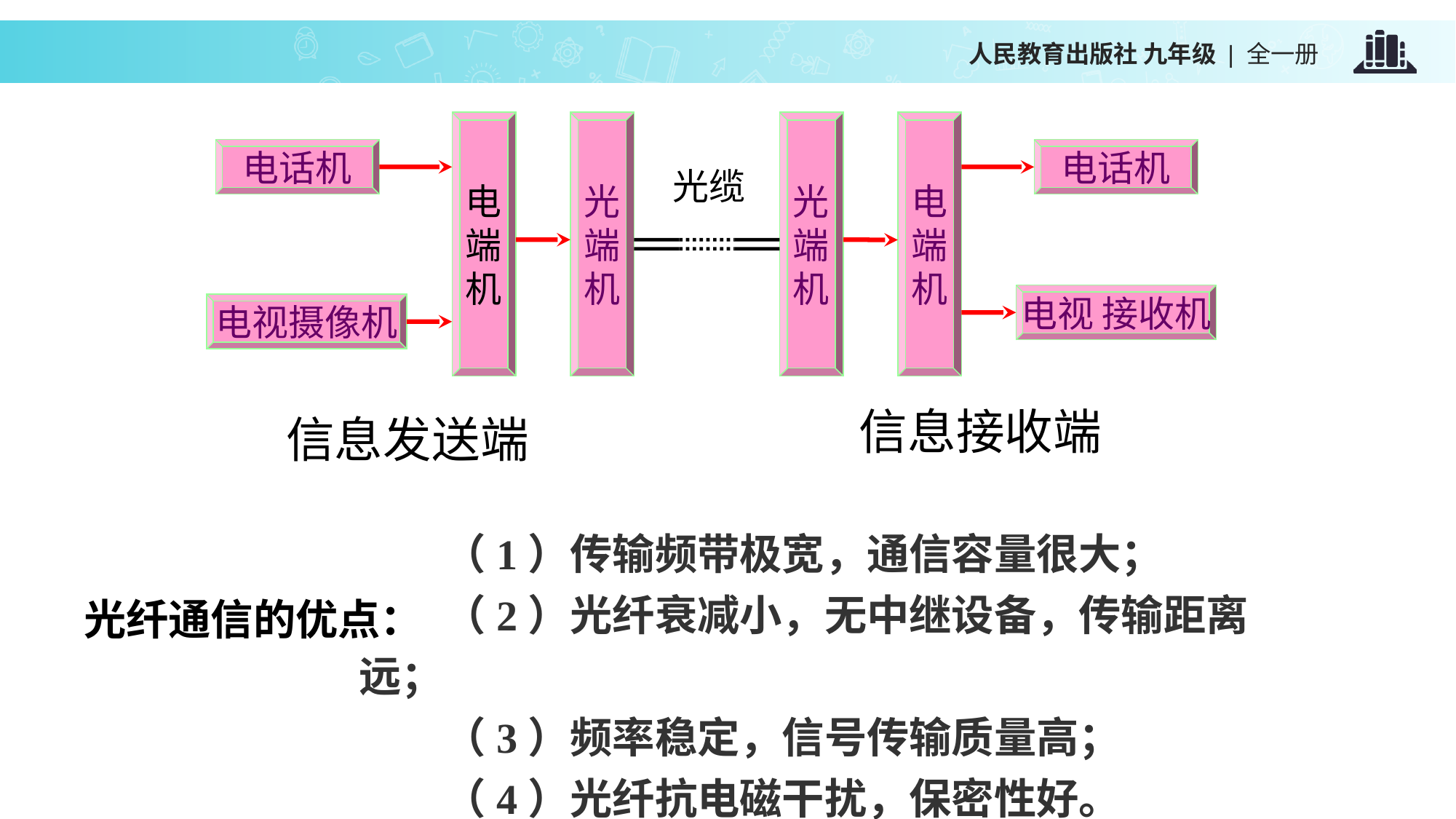

电
端
机
光
端
机
光
端
机
电
端
机
电话机
电话机
光缆

电视 接收机
电视摄像机

信息接收端
信息发送端
　　（1）传输频带极宽，通信容量很大；
　　（2）光纤衰减小，无中继设备，传输距离远；
　　（3）频率稳定，信号传输质量高；
　　（4）光纤抗电磁干扰，保密性好。
光纤通信的优点：